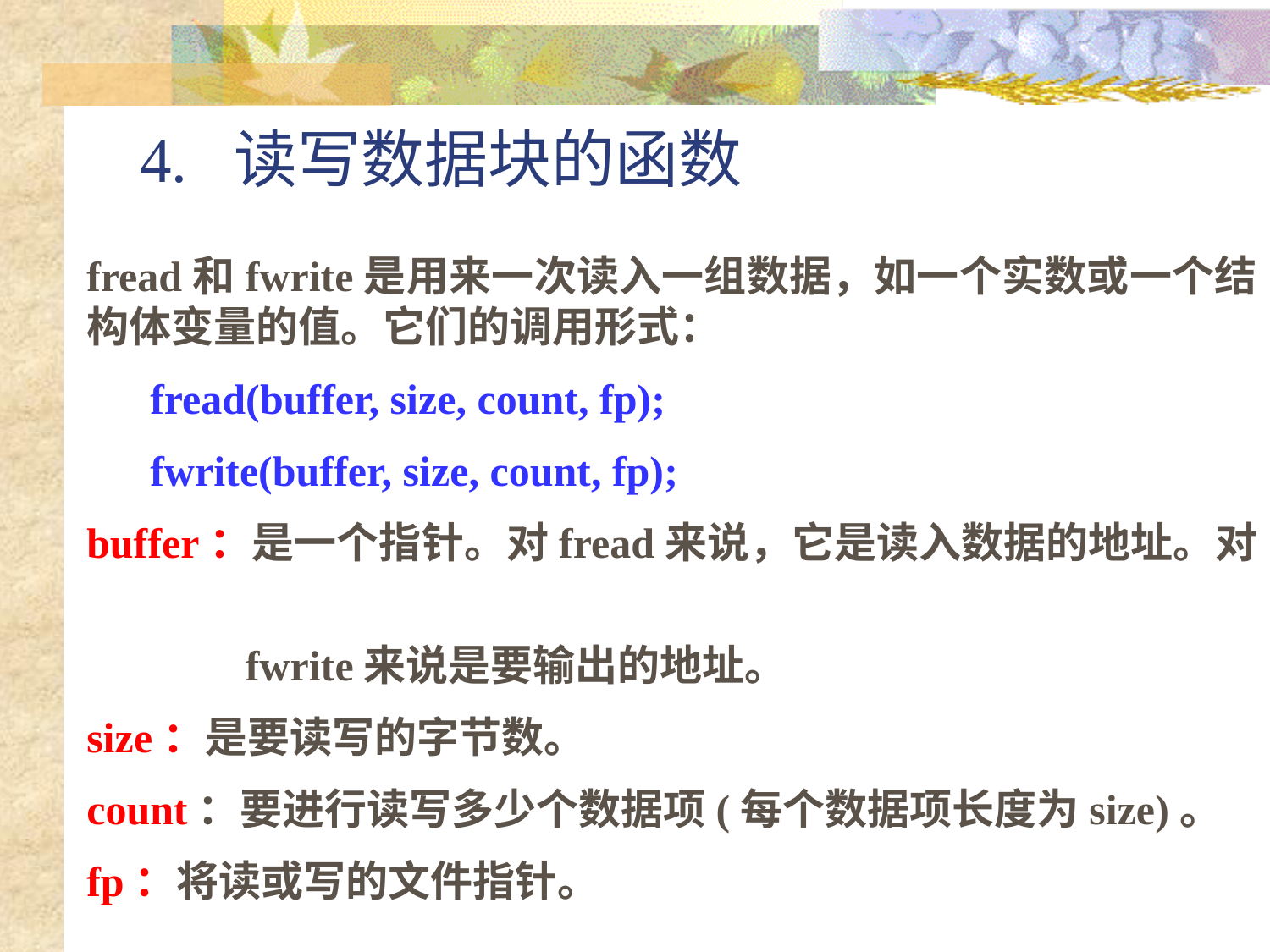

# 4.  读写数据块的函数
fread和fwrite是用来一次读入一组数据，如一个实数或一个结构体变量的值。它们的调用形式：
      fread(buffer, size, count, fp);
      fwrite(buffer, size, count, fp);
buffer：是一个指针。对fread来说，它是读入数据的地址。对
               fwrite来说是要输出的地址。
size：是要读写的字节数。
count：要进行读写多少个数据项(每个数据项长度为size)。
fp：将读或写的文件指针。